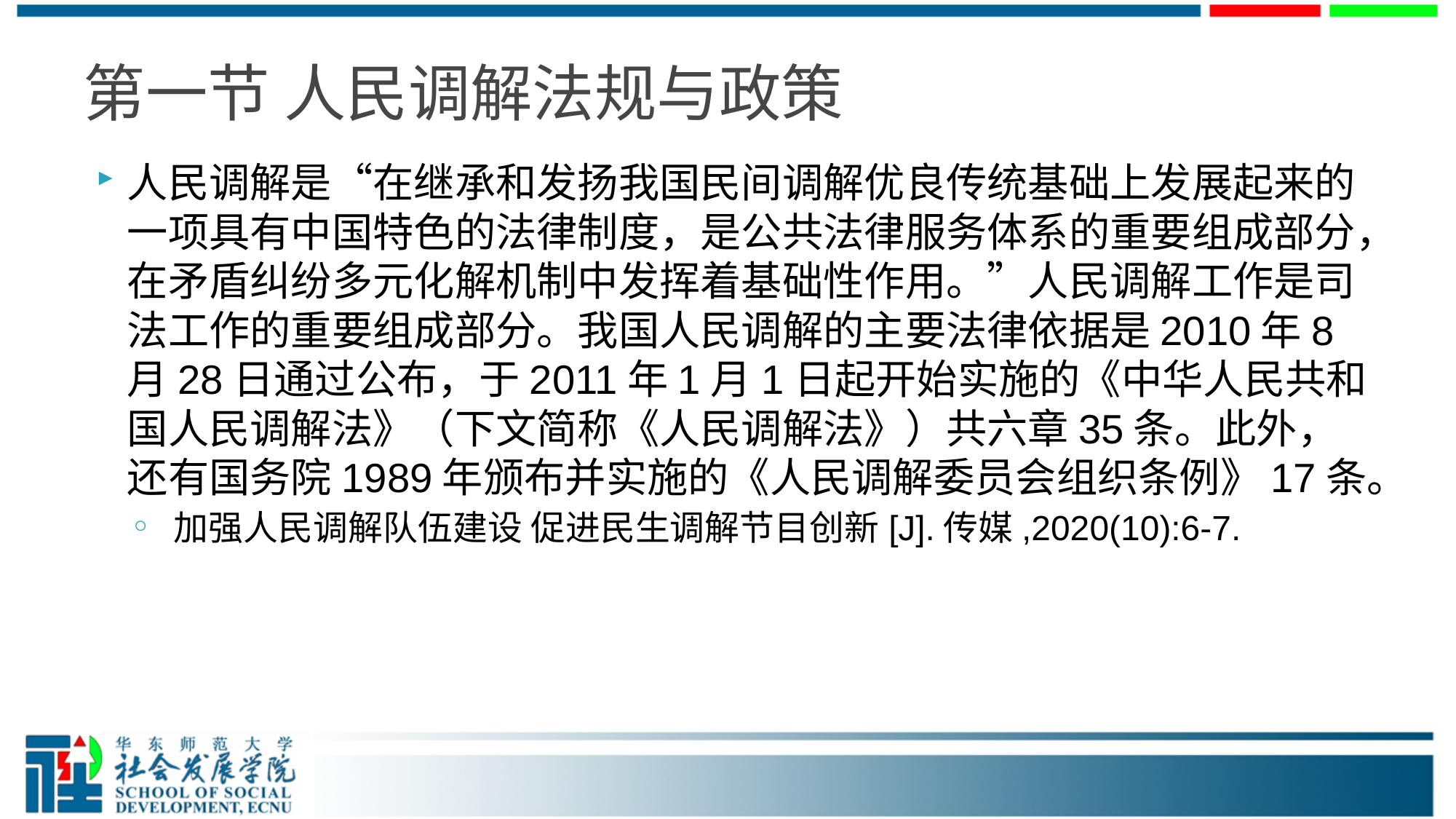

# 第一节 人民调解法规与政策
人民调解是“在继承和发扬我国民间调解优良传统基础上发展起来的一项具有中国特色的法律制度，是公共法律服务体系的重要组成部分，在矛盾纠纷多元化解机制中发挥着基础性作用。”人民调解工作是司法工作的重要组成部分。我国人民调解的主要法律依据是2010年8月28日通过公布，于2011年1月1日起开始实施的《中华人民共和国人民调解法》（下文简称《人民调解法》）共六章35条。此外，还有国务院1989年颁布并实施的《人民调解委员会组织条例》17条。
 加强人民调解队伍建设 促进民生调解节目创新[J].传媒,2020(10):6-7.